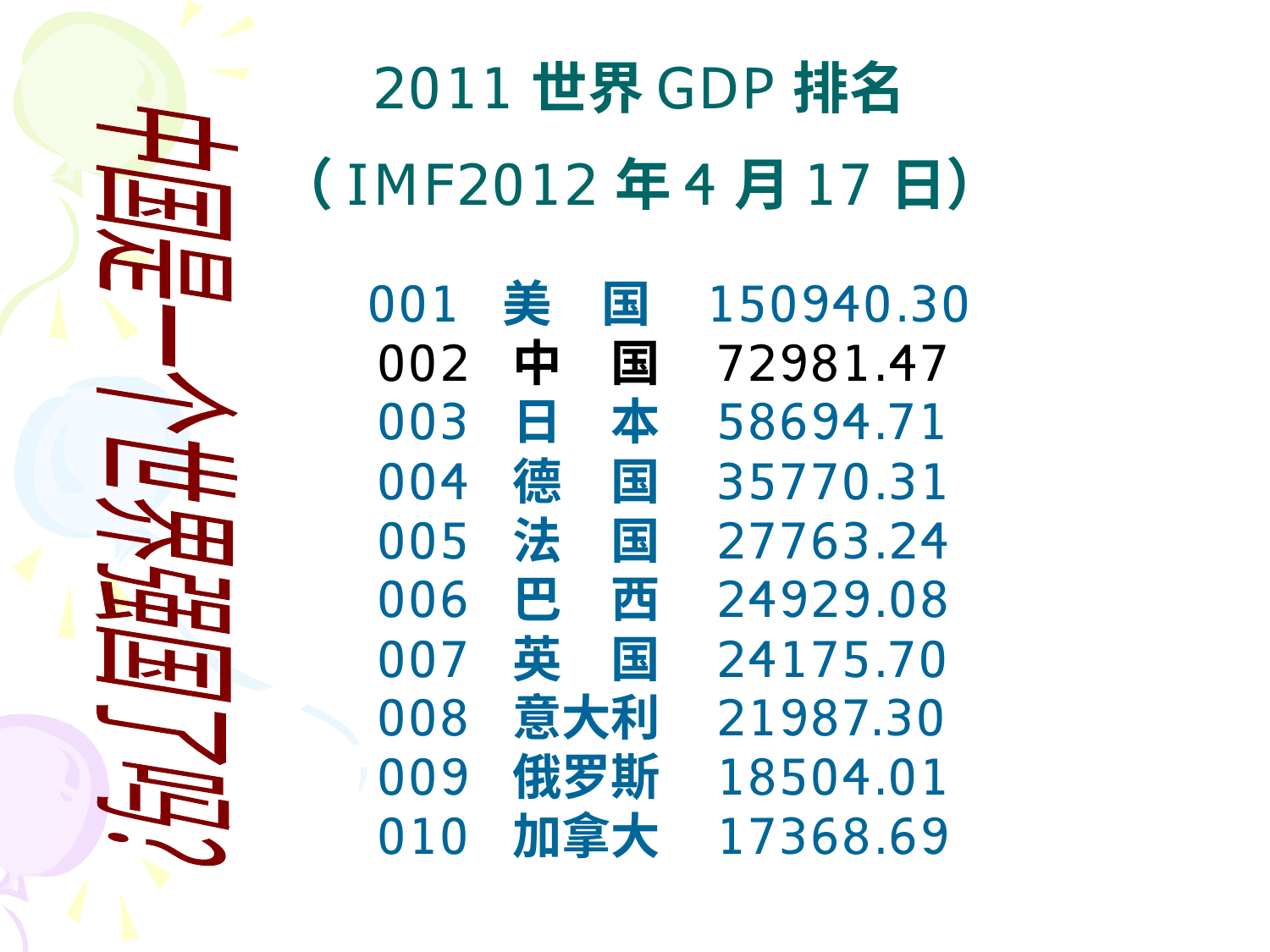

2011世界GDP排名
（IMF2012年4月17日）

       001  美　国    150940.30
　　002  中　国    72981.47
　　003  日　本    58694.71
　　004  德　国    35770.31
　　005  法　国    27763.24
　　006  巴　西    24929.08
　　007  英　国    24175.70
　　008  意大利    21987.30
　　009  俄罗斯    18504.01
　　010  加拿大    17368.69
中国是一个世界强国了吗？